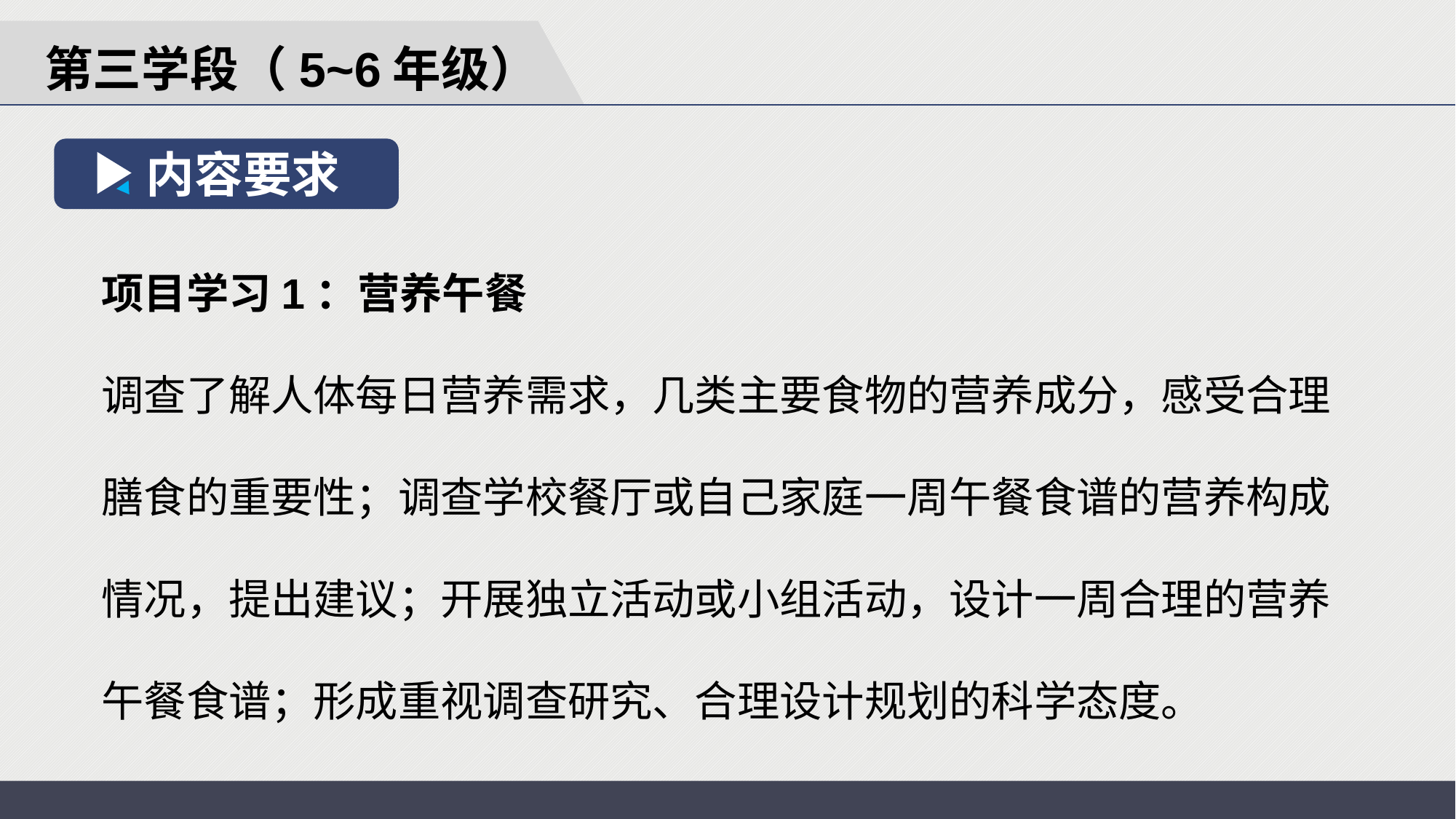

第三学段（5~6年级）
内容要求

项目学习1：营养午餐
调查了解人体每日营养需求，几类主要食物的营养成分，感受合理膳食的重要性；调查学校餐厅或自己家庭一周午餐食谱的营养构成情况，提出建议；开展独立活动或小组活动，设计一周合理的营养午餐食谱；形成重视调查研究、合理设计规划的科学态度。